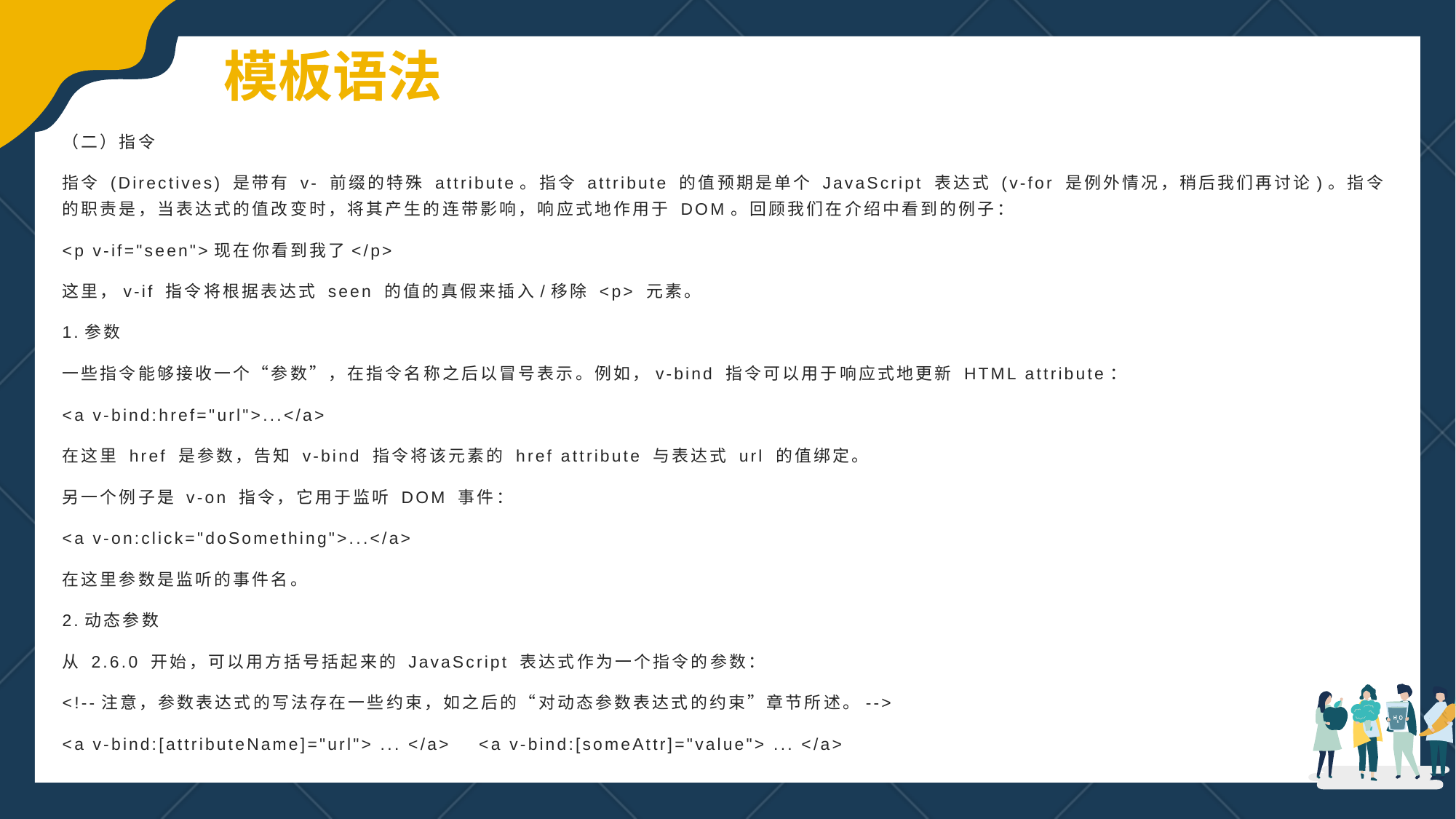

模板语法
（二）指令
指令 (Directives) 是带有 v- 前缀的特殊 attribute。指令 attribute 的值预期是单个 JavaScript 表达式 (v-for 是例外情况，稍后我们再讨论)。指令的职责是，当表达式的值改变时，将其产生的连带影响，响应式地作用于 DOM。回顾我们在介绍中看到的例子：
<p v-if="seen">现在你看到我了</p>
这里，v-if 指令将根据表达式 seen 的值的真假来插入/移除 <p> 元素。
1.参数
一些指令能够接收一个“参数”，在指令名称之后以冒号表示。例如，v-bind 指令可以用于响应式地更新 HTML attribute：
<a v-bind:href="url">...</a>
在这里 href 是参数，告知 v-bind 指令将该元素的 href attribute 与表达式 url 的值绑定。
另一个例子是 v-on 指令，它用于监听 DOM 事件：
<a v-on:click="doSomething">...</a>
在这里参数是监听的事件名。
2.动态参数
从 2.6.0 开始，可以用方括号括起来的 JavaScript 表达式作为一个指令的参数：
<!--注意，参数表达式的写法存在一些约束，如之后的“对动态参数表达式的约束”章节所述。-->
<a v-bind:[attributeName]="url"> ... </a>    <a v-bind:[someAttr]="value"> ... </a>